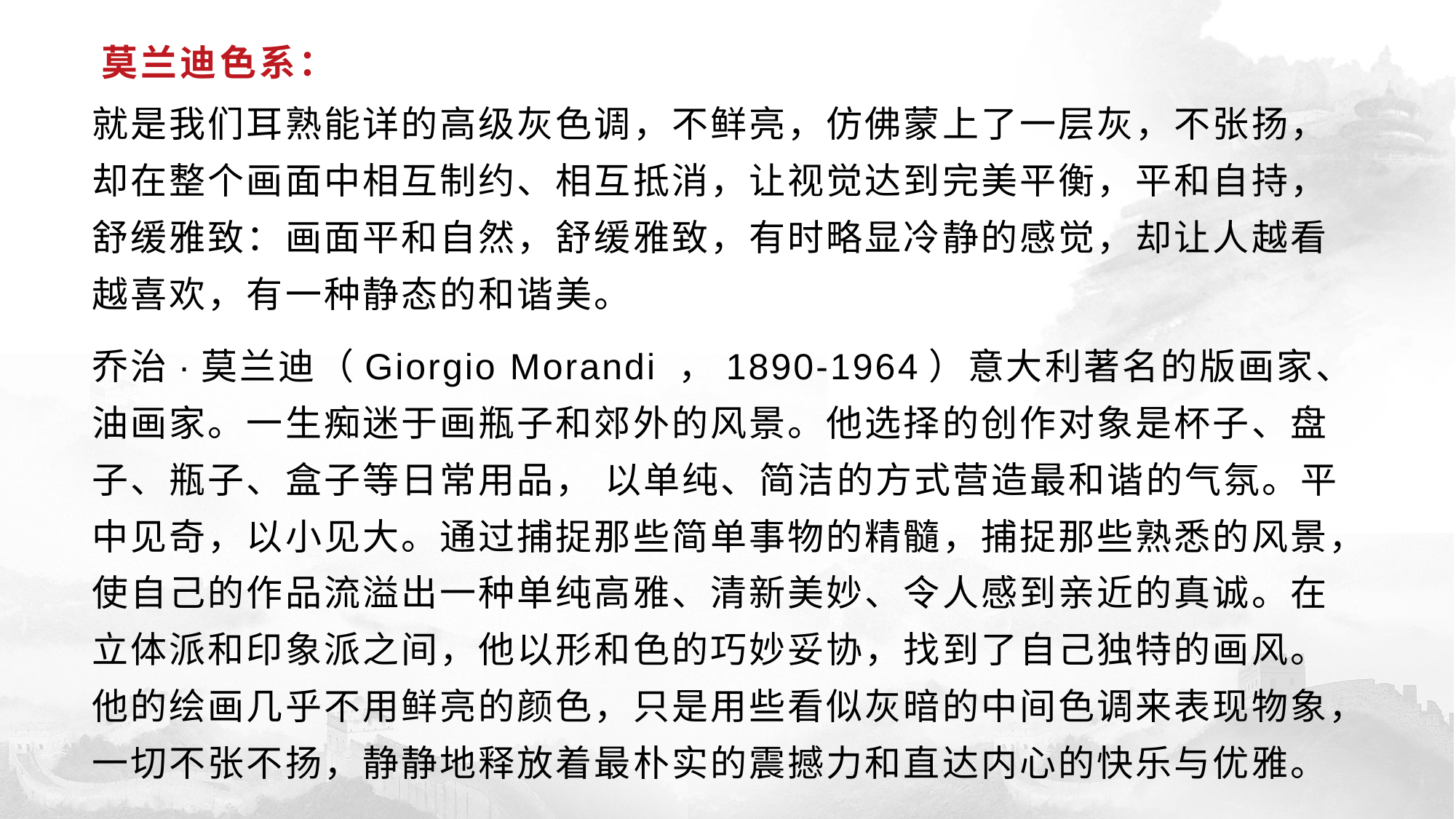

# 莫兰迪色系：
就是我们耳熟能详的高级灰色调，不鲜亮，仿佛蒙上了一层灰，不张扬，却在整个画面中相互制约、相互抵消，让视觉达到完美平衡，平和自持，舒缓雅致：画面平和自然，舒缓雅致，有时略显冷静的感觉，却让人越看越喜欢，有一种静态的和谐美。
乔治·莫兰迪（Giorgio Morandi ，1890-1964）意大利著名的版画家、油画家。一生痴迷于画瓶子和郊外的风景。他选择的创作对象是杯子、盘子、瓶子、盒子等日常用品， 以单纯、简洁的方式营造最和谐的气氛。平中见奇，以小见大。通过捕捉那些简单事物的精髓，捕捉那些熟悉的风景，使自己的作品流溢出一种单纯高雅、清新美妙、令人感到亲近的真诚。在立体派和印象派之间，他以形和色的巧妙妥协，找到了自己独特的画风。他的绘画几乎不用鲜亮的颜色，只是用些看似灰暗的中间色调来表现物象，一切不张不扬，静静地释放着最朴实的震撼力和直达内心的快乐与优雅。